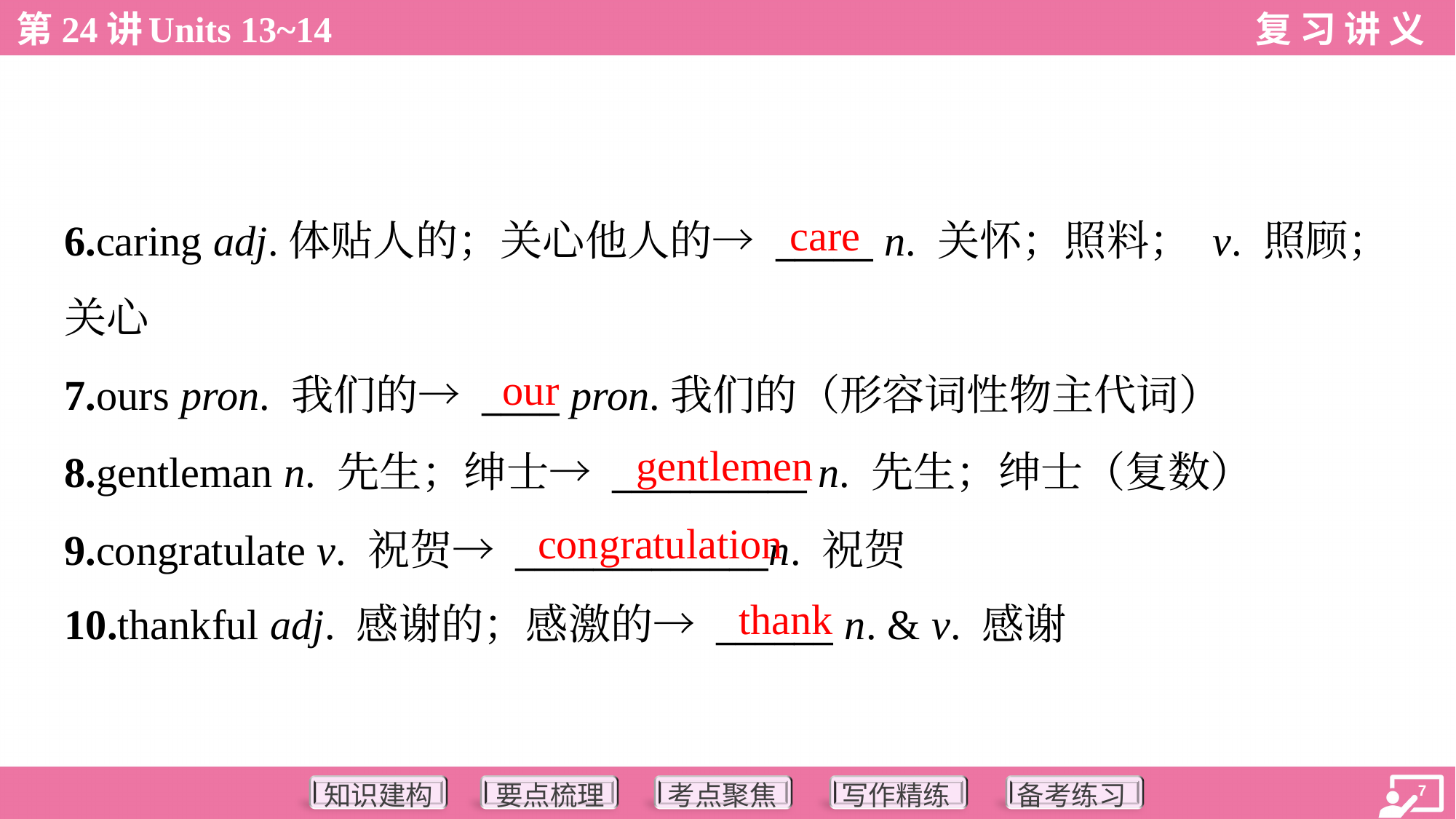

care
6.caring adj.体贴人的；关心他人的→ _____ n. 关怀；照料； v. 照顾；
关心
7.ours pron. 我们的→ ____ pron.我们的（形容词性物主代词）
8.gentleman n. 先生；绅士→ __________ n. 先生；绅士（复数）
9.congratulate v. 祝贺→ _____________n. 祝贺
10.thankful adj. 感谢的；感激的→ ______ n. & v. 感谢
our
gentlemen
congratulation
thank